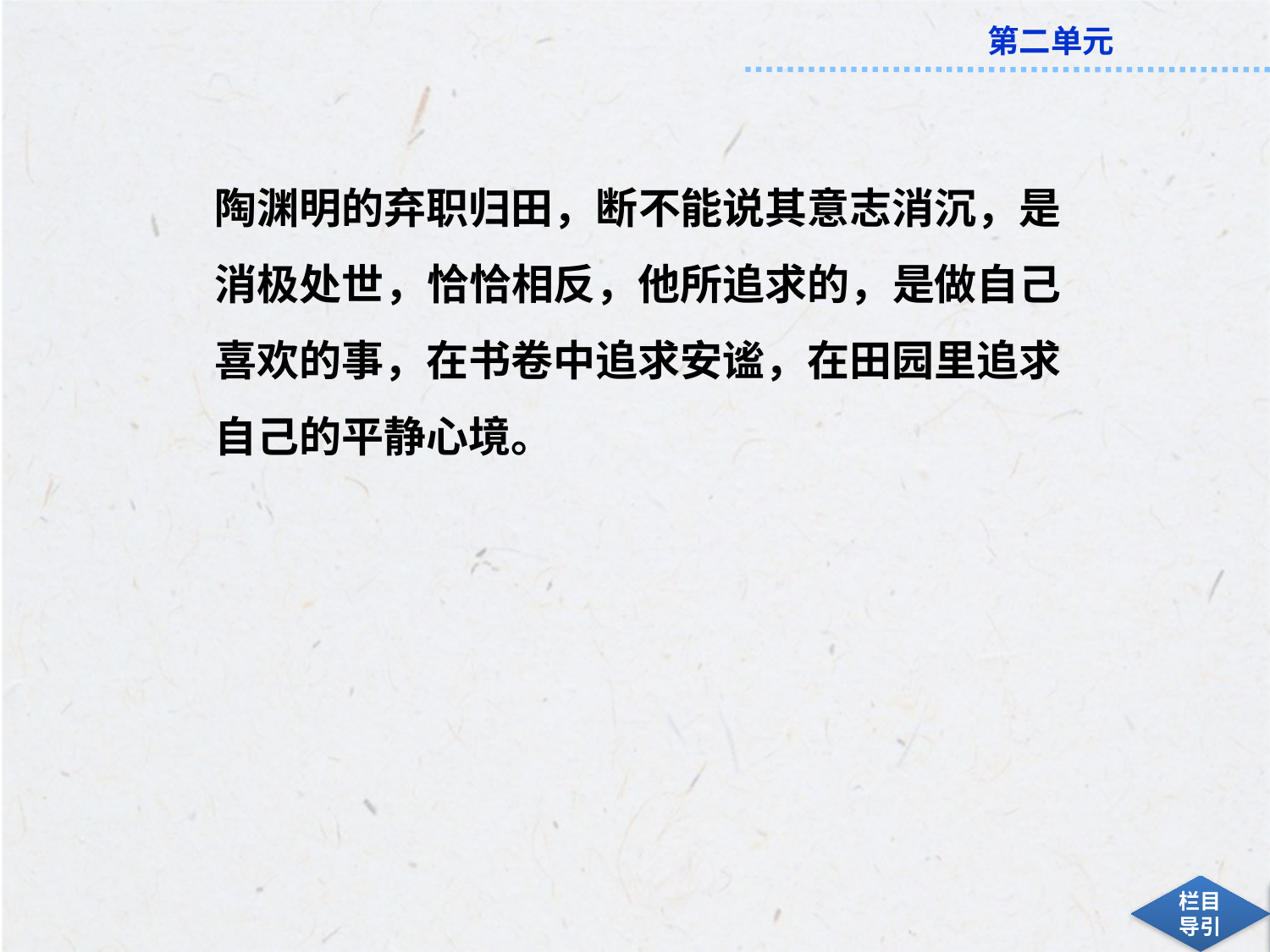

陶渊明的弃职归田，断不能说其意志消沉，是消极处世，恰恰相反，他所追求的，是做自己喜欢的事，在书卷中追求安谧，在田园里追求自己的平静心境。